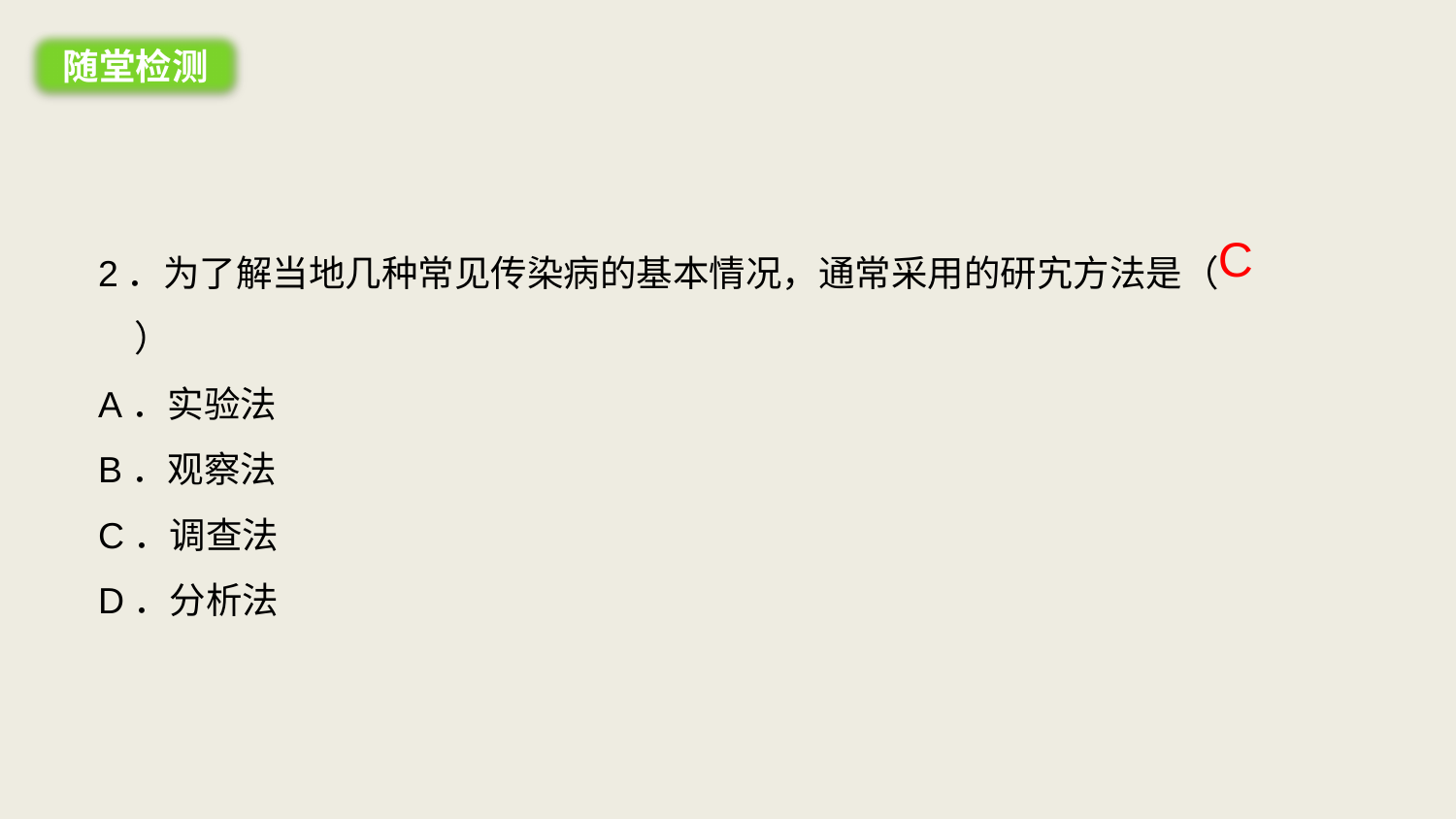

随堂检测
C
2．为了解当地几种常见传染病的基本情况，通常采用的研宄方法是（　　）
A．实验法
B．观察法
C．调查法
D．分析法